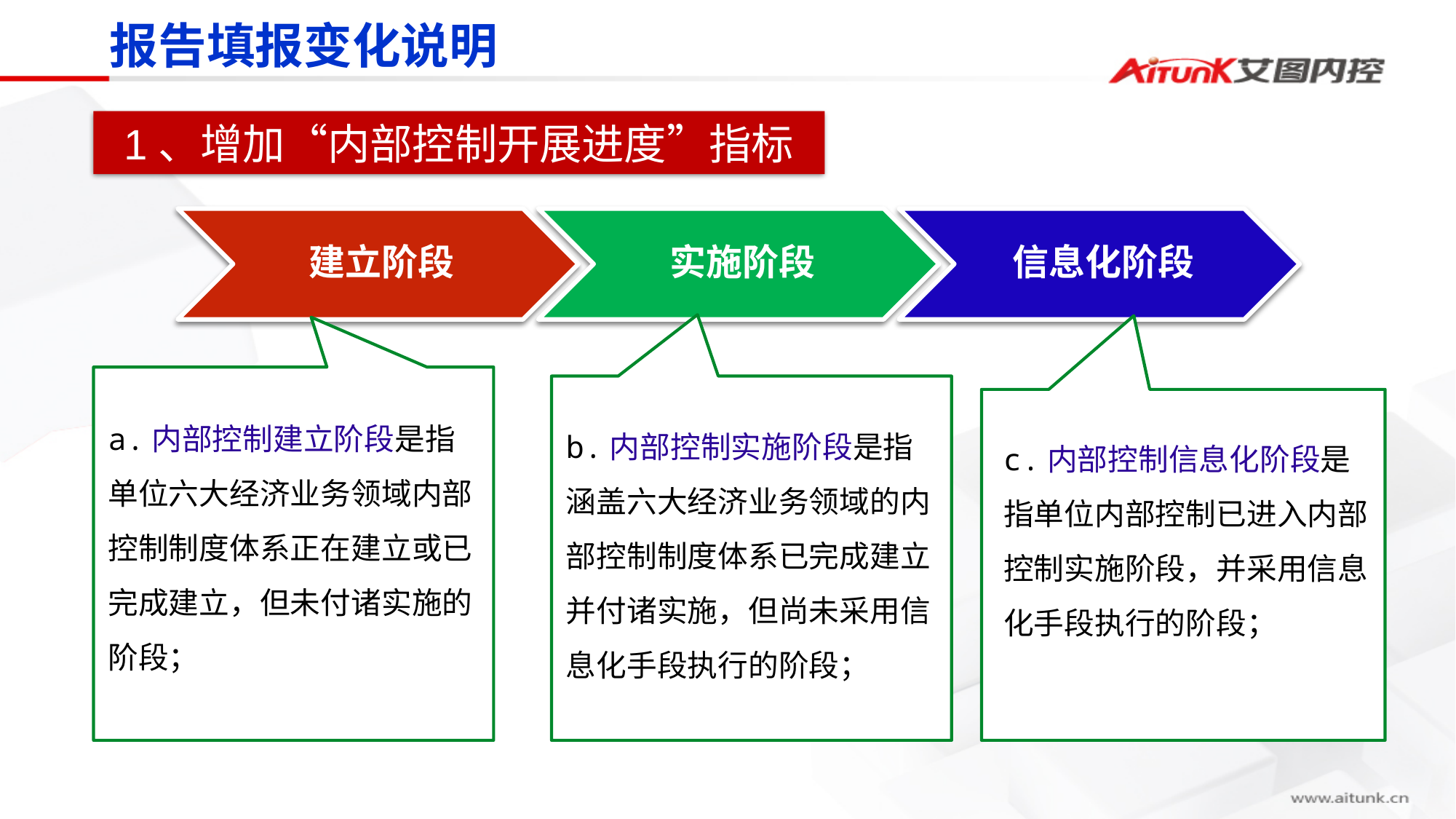

报告填报变化说明

1、增加“内部控制开展进度”指标
建立阶段
实施阶段
信息化阶段

a.内部控制建立阶段是指单位六大经济业务领域内部控制制度体系正在建立或已完成建立，但未付诸实施的阶段；

b.内部控制实施阶段是指涵盖六大经济业务领域的内部控制制度体系已完成建立并付诸实施，但尚未采用信息化手段执行的阶段；

c.内部控制信息化阶段是指单位内部控制已进入内部控制实施阶段，并采用信息化手段执行的阶段；